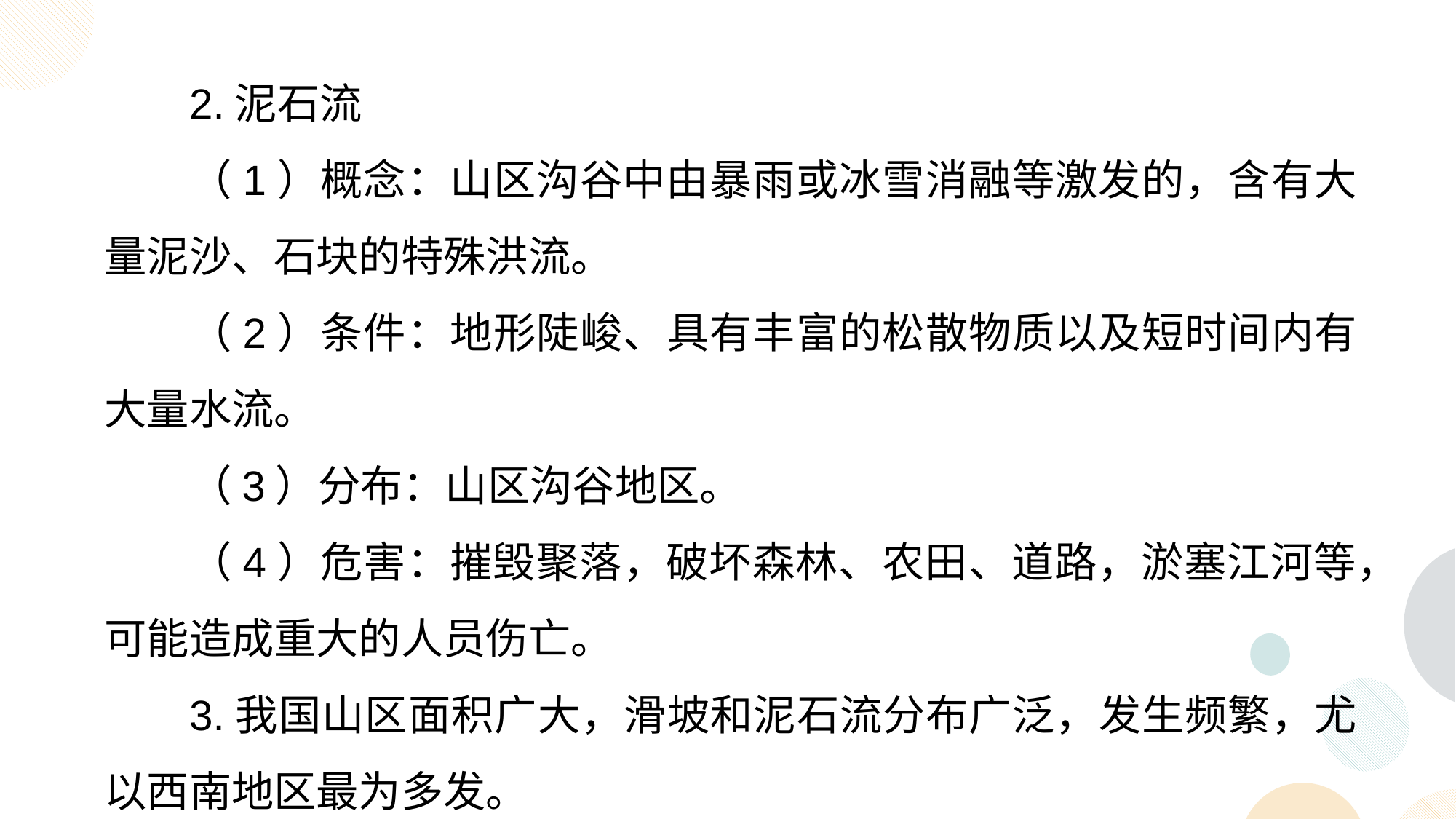

2.泥石流
（1）概念：山区沟谷中由暴雨或冰雪消融等激发的，含有大量泥沙、石块的特殊洪流。
（2）条件：地形陡峻、具有丰富的松散物质以及短时间内有大量水流。
（3）分布：山区沟谷地区。
（4）危害：摧毁聚落，破坏森林、农田、道路，淤塞江河等，可能造成重大的人员伤亡。
3.我国山区面积广大，滑坡和泥石流分布广泛，发生频繁，尤以西南地区最为多发。